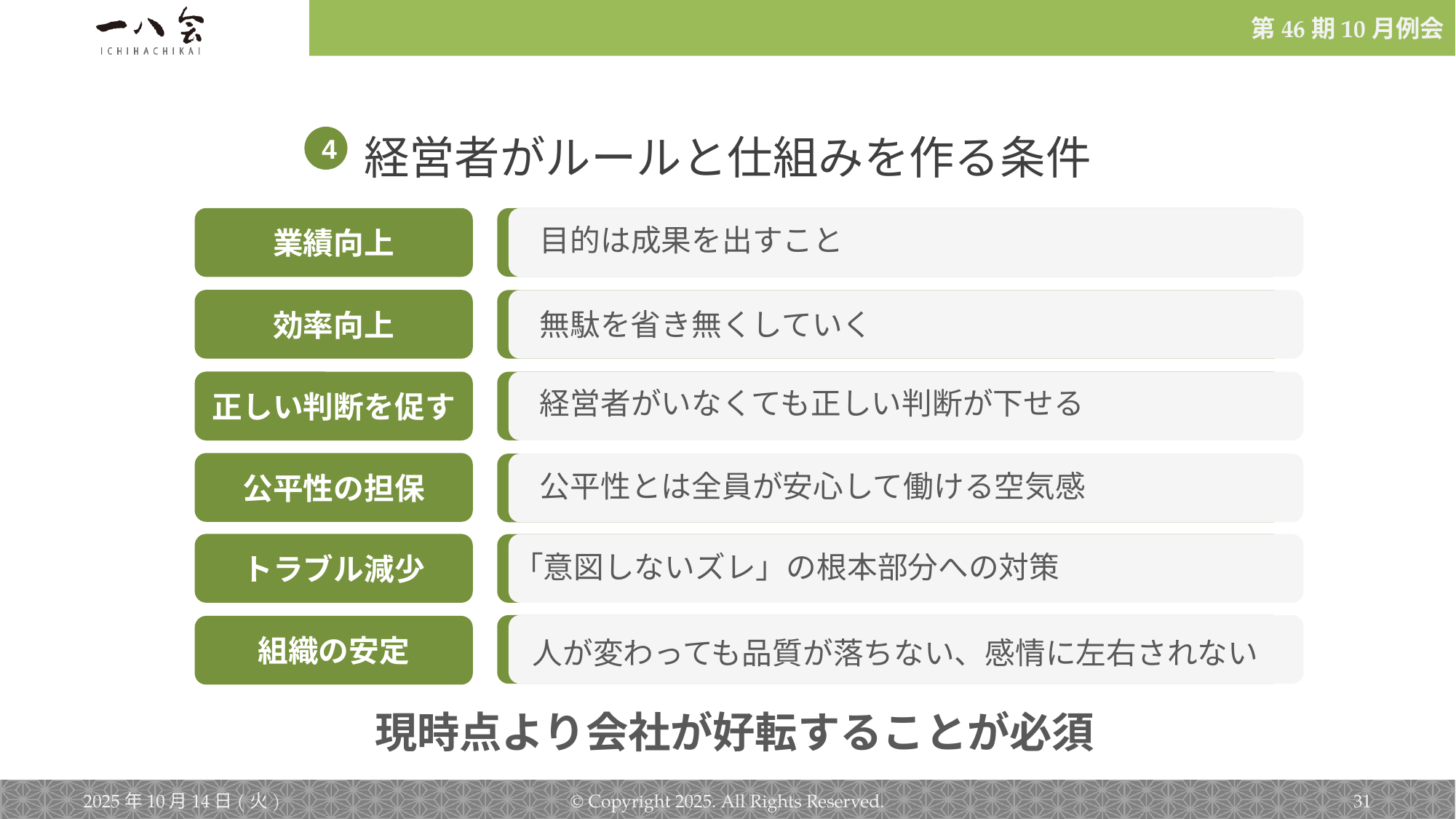

経営者がルールと仕組みを作る条件
4
業績向上

目的は成果を出すこと
効率向上

無駄を省き無くしていく
正しい判断を促す

経営者がいなくても正しい判断が下せる
公平性の担保

公平性とは全員が安心して働ける空気感
トラブル減少

「意図しないズレ」の根本部分への対策

組織の安定
人が変わっても品質が落ちない、感情に左右されない
現時点より会社が好転することが必須
2025年10月14日(火)
© Copyright 2025. All Rights Reserved.
31